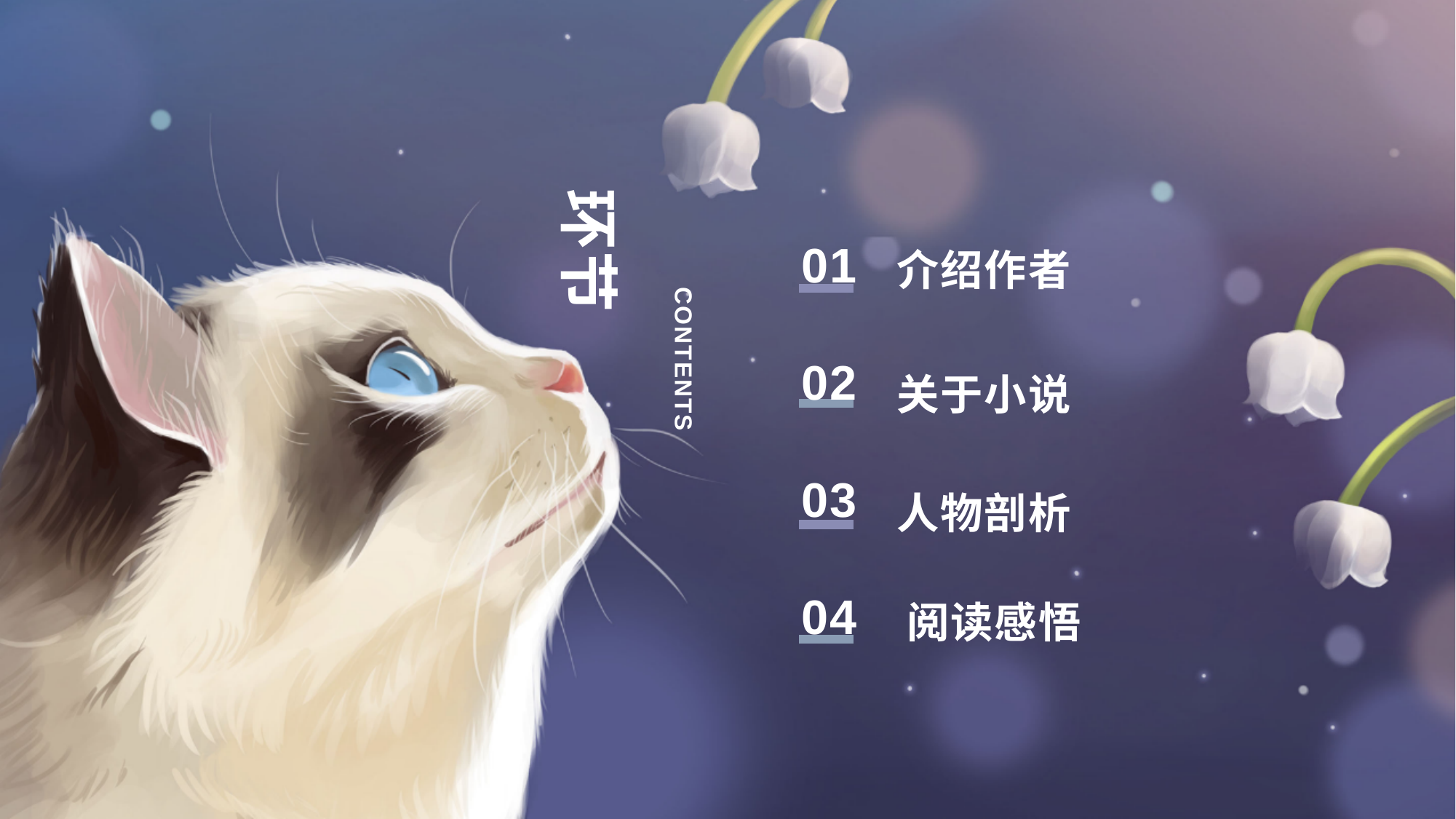

环节
介绍作者
01
CONTENTS
关于小说
02
人物剖析
03
阅读感悟
04